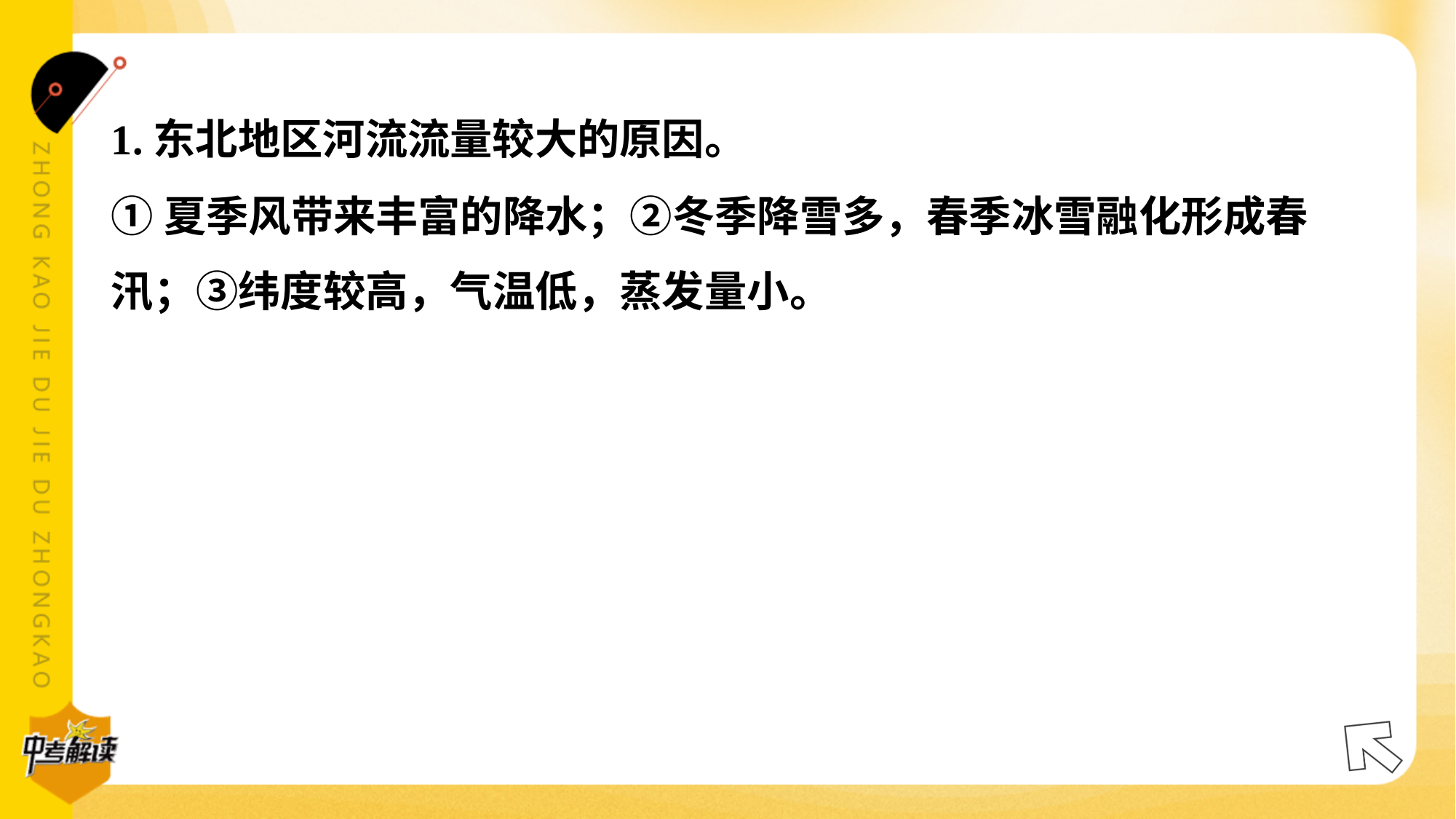

1.东北地区河流流量较大的原因。
①夏季风带来丰富的降水；②冬季降雪多，春季冰雪融化形成春
汛；③纬度较高，气温低，蒸发量小。